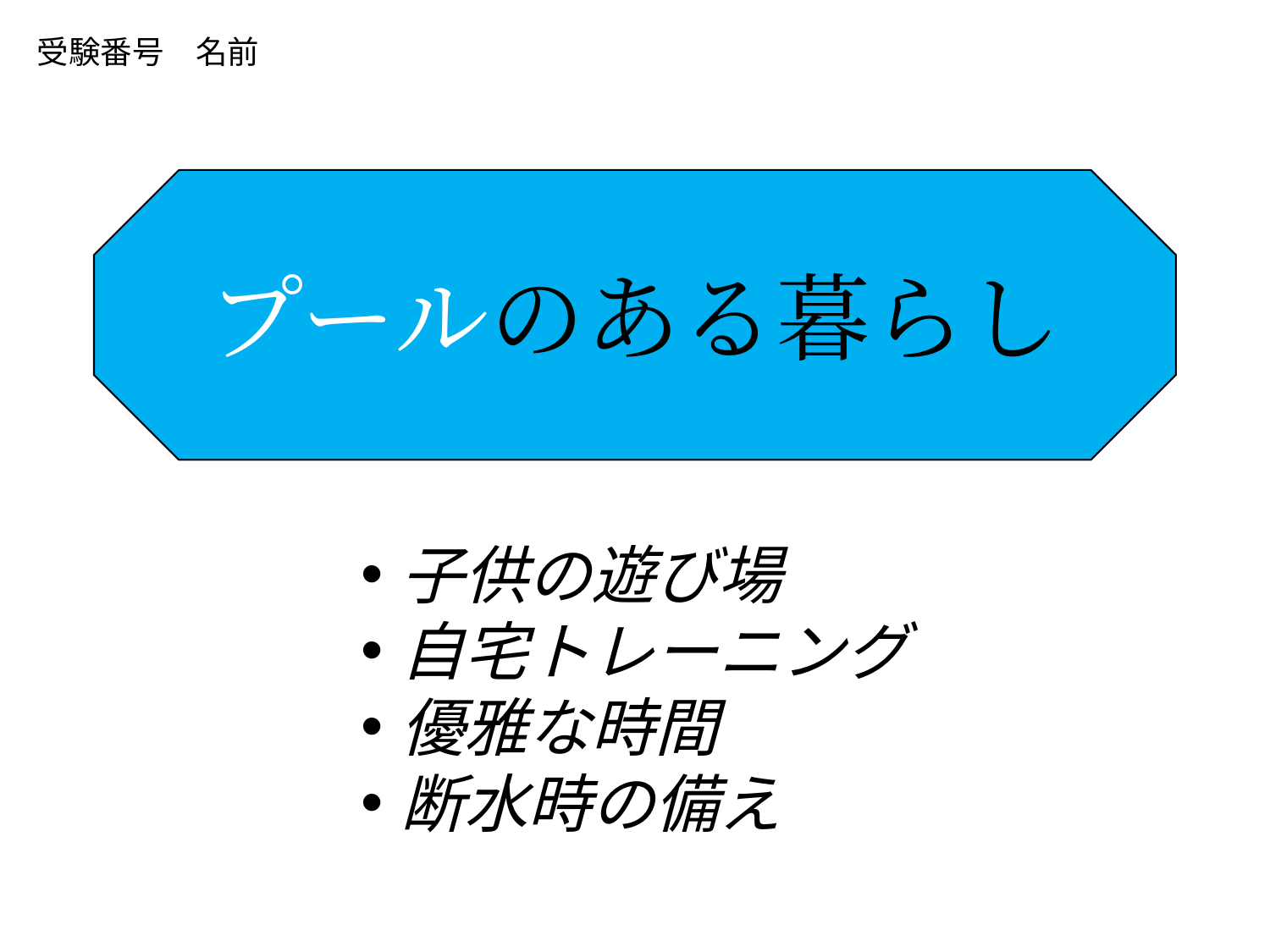

受験番号　名前
プールのある暮らし
子供の遊び場
自宅トレーニング
優雅な時間
断水時の備え